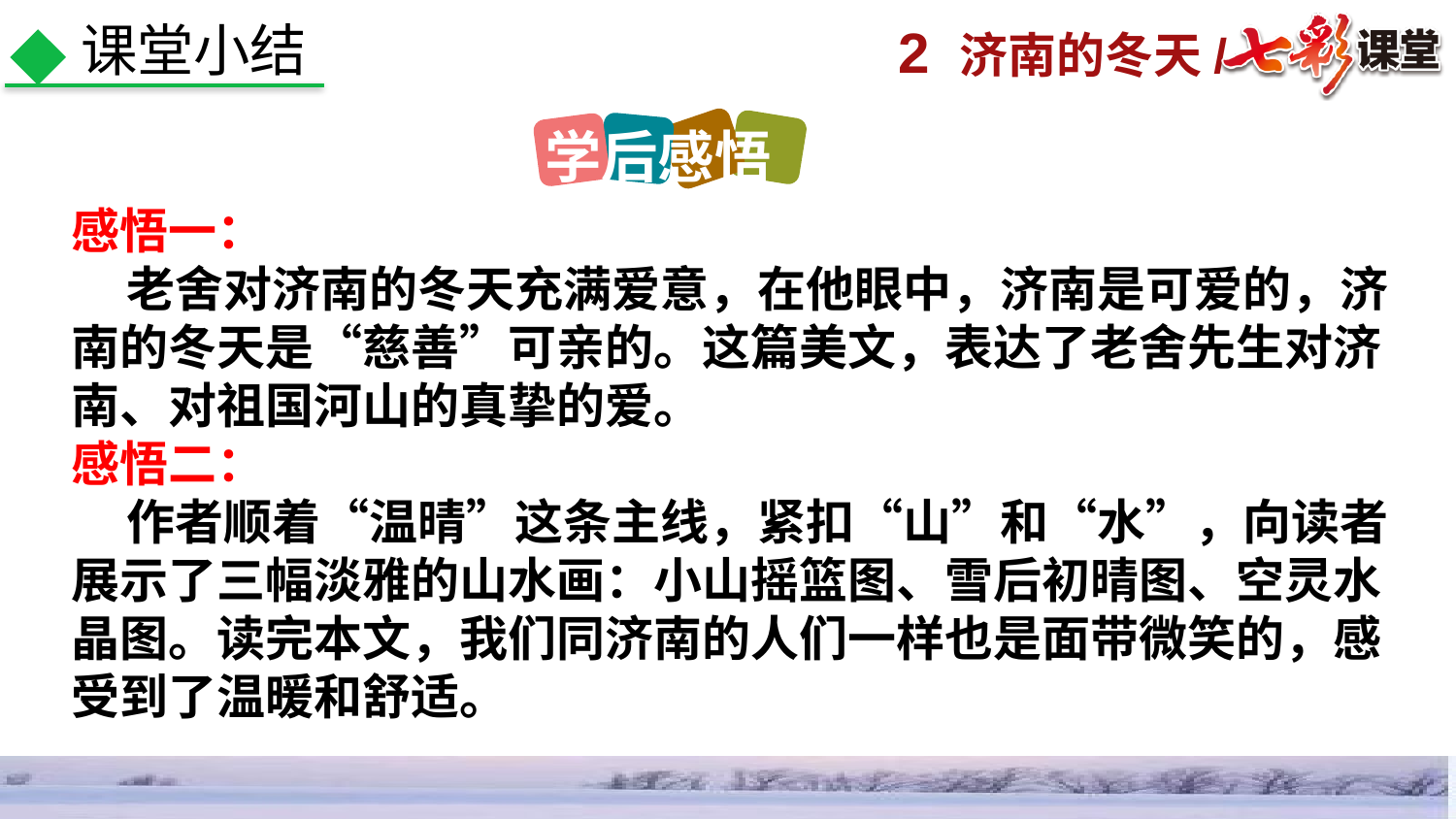

课堂小结

学后感悟

感悟一：
    老舍对济南的冬天充满爱意，在他眼中，济南是可爱的，济南的冬天是“慈善”可亲的。这篇美文，表达了老舍先生对济南、对祖国河山的真挚的爱。
感悟二：
    作者顺着“温晴”这条主线，紧扣“山”和“水”，向读者展示了三幅淡雅的山水画：小山摇篮图、雪后初晴图、空灵水晶图。读完本文，我们同济南的人们一样也是面带微笑的，感受到了温暖和舒适。